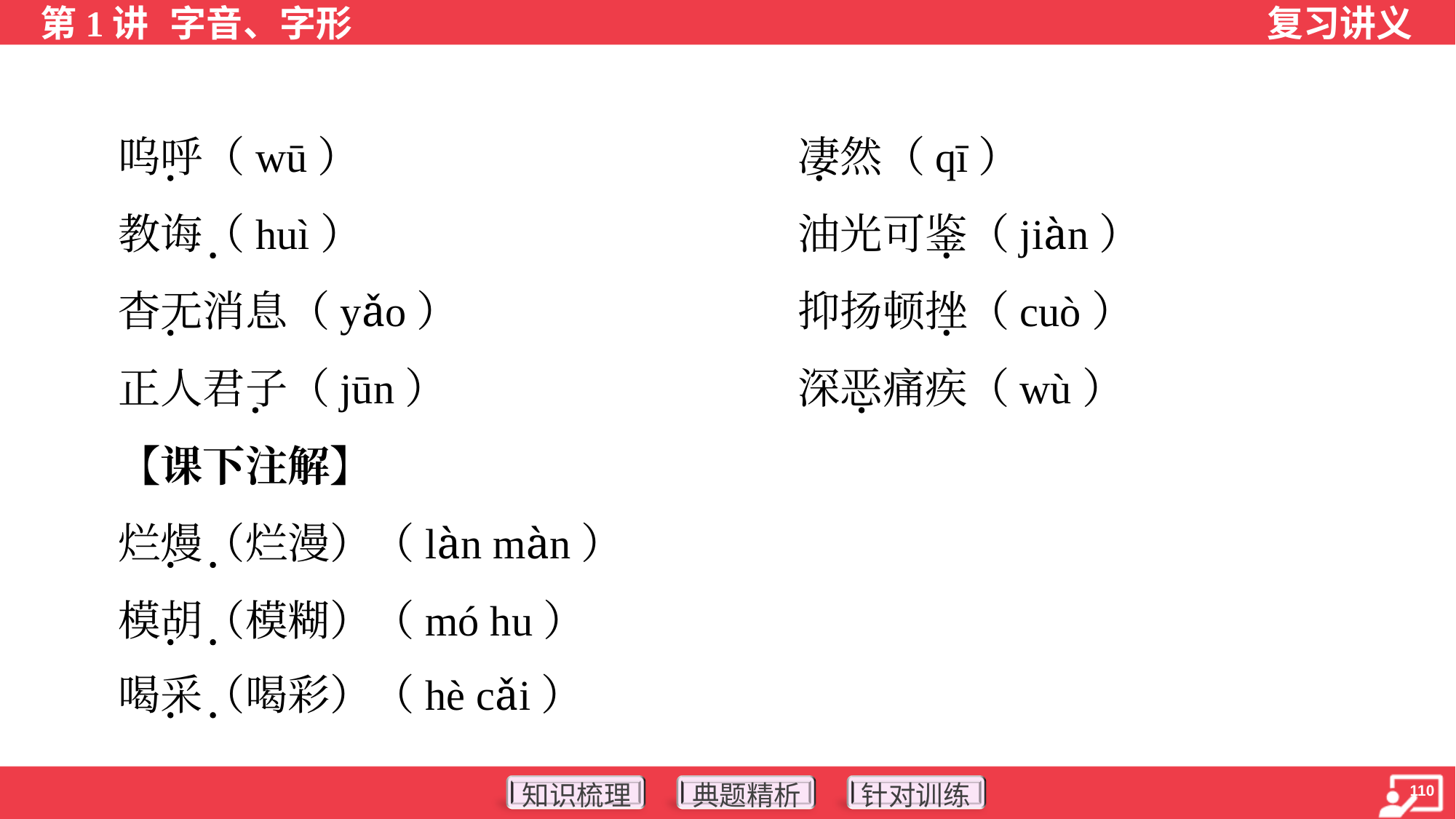

呜呼（wū）	凄然（qī）
    教诲（huì）	油光可鉴（jiàn）
    杳无消息（yǎo）	抑扬顿挫（cuò）
    正人君子（jūn）	深恶痛疾（wù）
    【课下注解】
    烂熳（烂漫）（làn màn）
    模胡（模糊）（mó hu）
    喝采（喝彩）（hè cǎi）